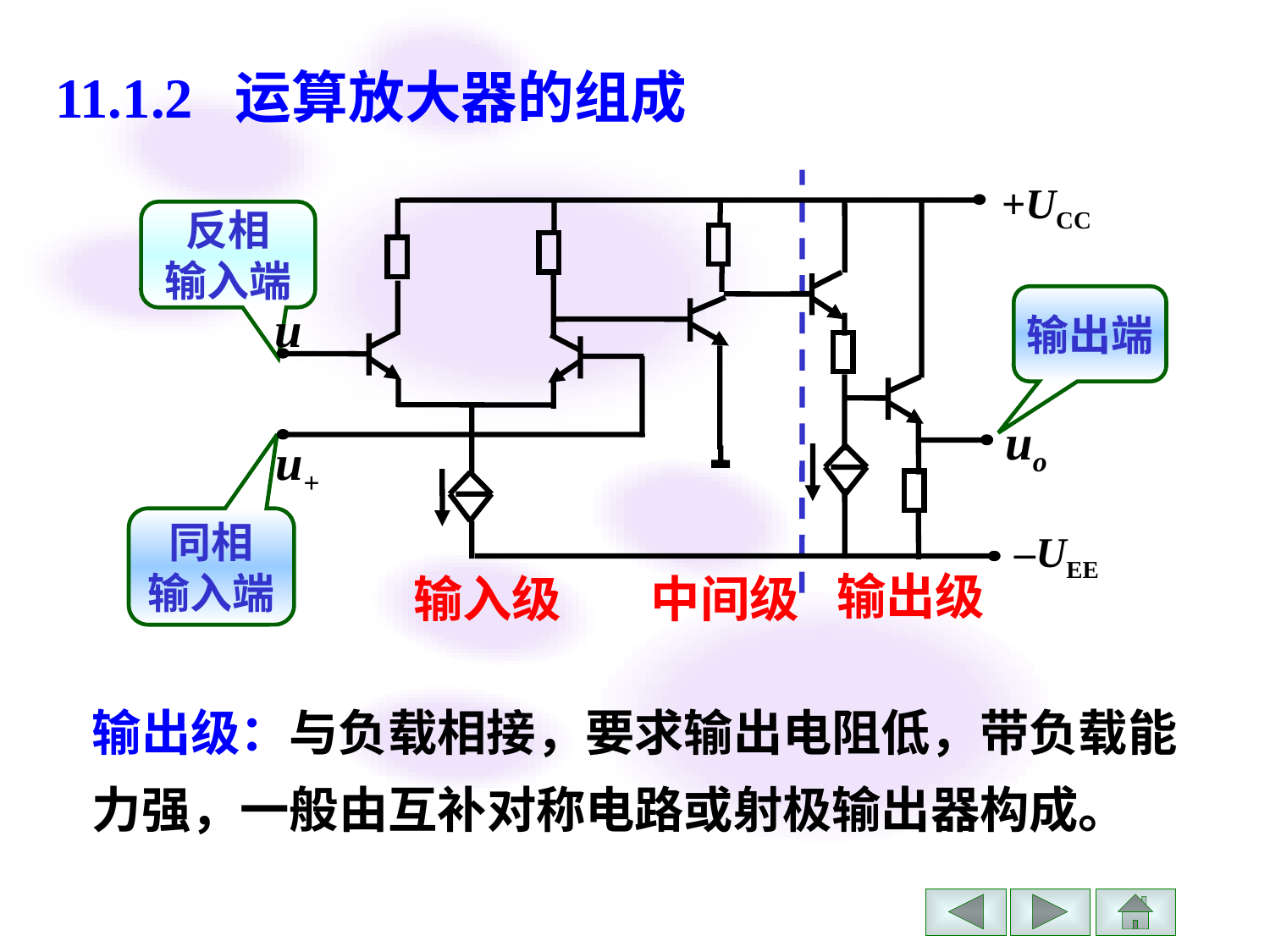

# 11.1.2  运算放大器的组成
+UCC

u–

uo

u+

–UEE

反相
输入端
输出端
同相
输入端
输出级
输入级
中间级
输出级：与负载相接，要求输出电阻低，带负载能力强，一般由互补对称电路或射极输出器构成。